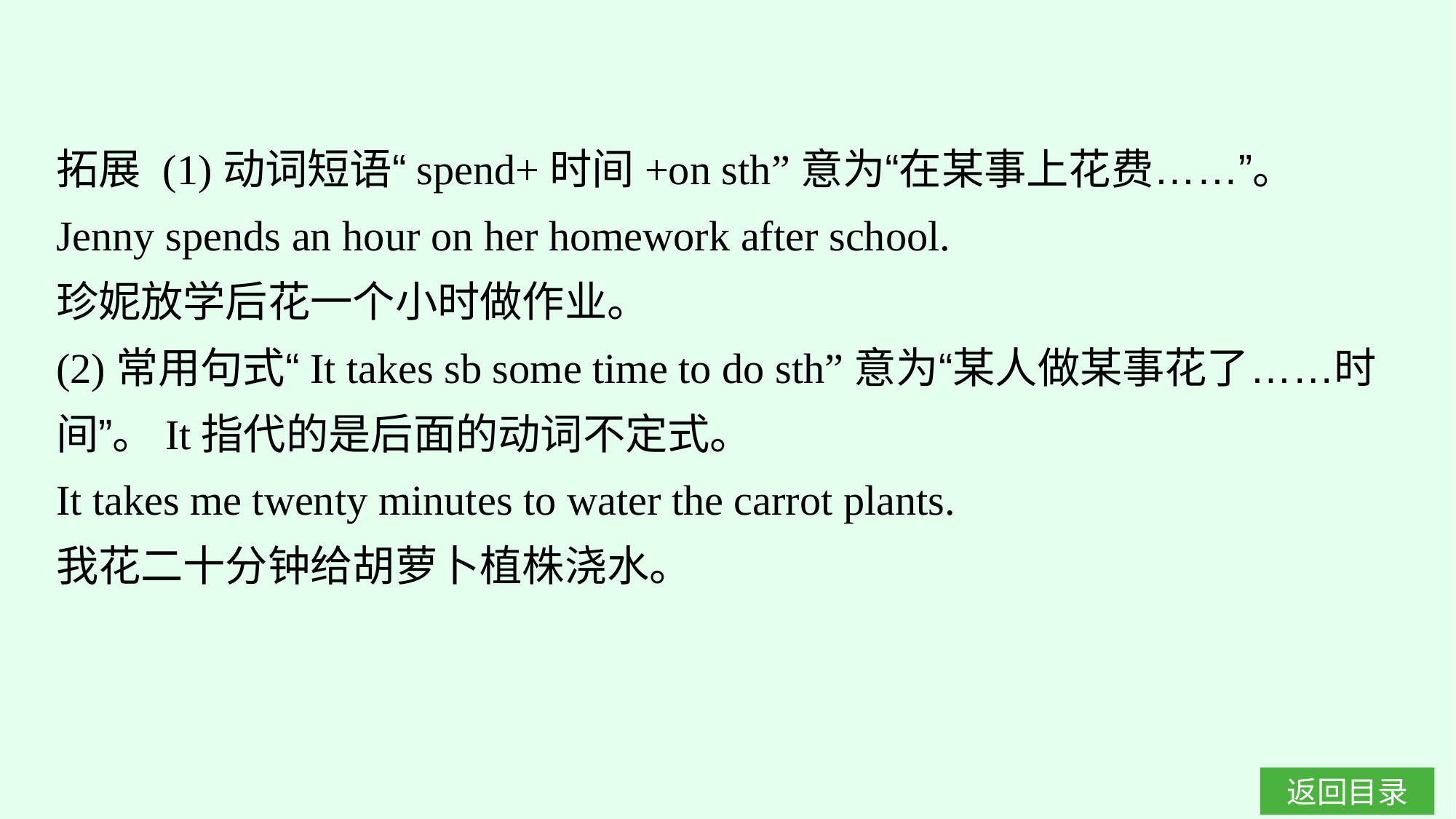

拓展 (1)动词短语“spend+时间+on sth”意为“在某事上花费……”。
Jenny spends an hour on her homework after school.
珍妮放学后花一个小时做作业。
(2)常用句式“It takes sb some time to do sth”意为“某人做某事花了……时间”。It指代的是后面的动词不定式。
It takes me twenty minutes to water the carrot plants.
我花二十分钟给胡萝卜植株浇水。